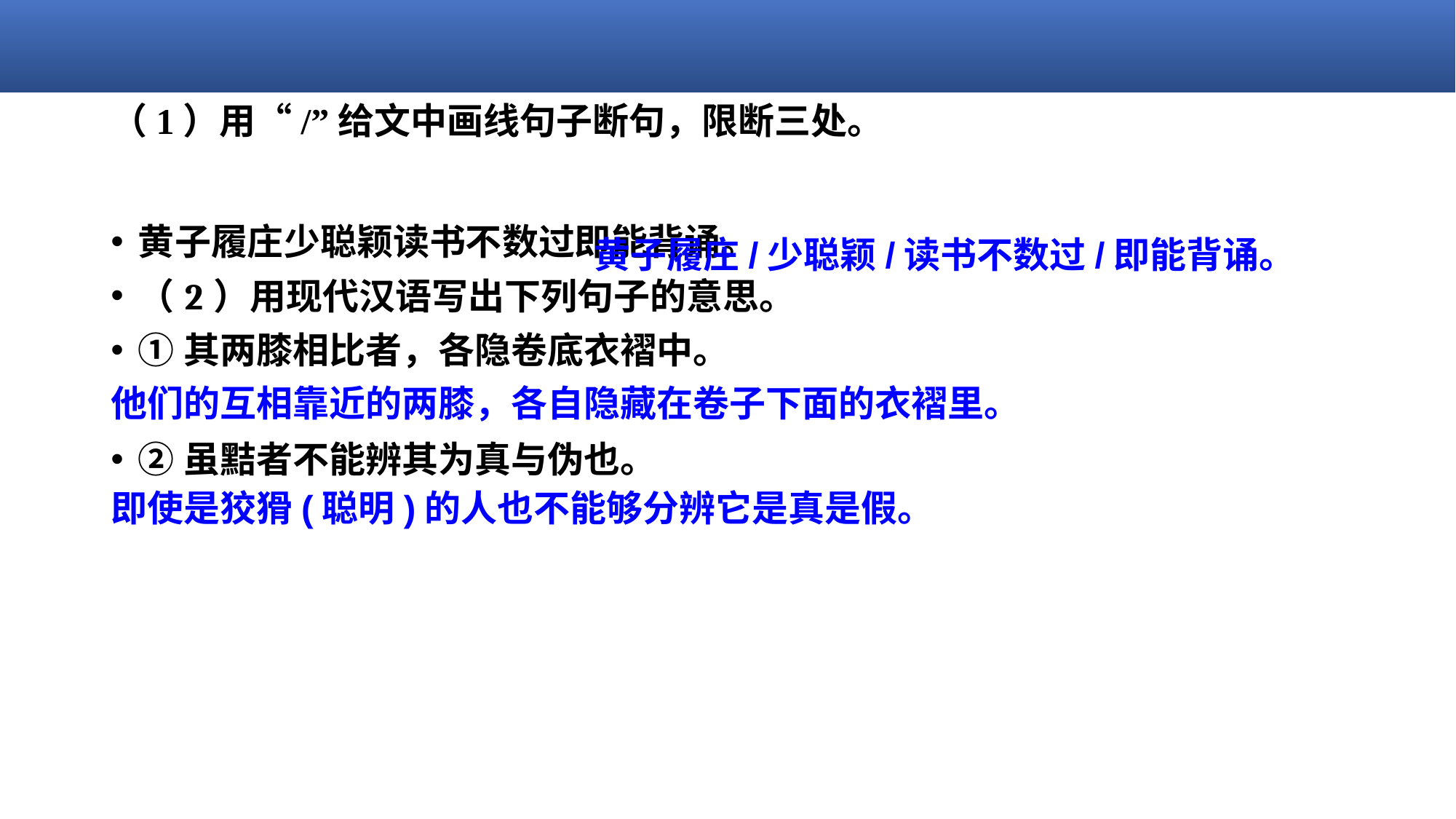

# （1）用“/”给文中画线句子断句，限断三处。
黄子履庄少聪颖读书不数过即能背诵。
（2）用现代汉语写出下列句子的意思。
①其两膝相比者，各隐卷底衣褶中。

②虽黠者不能辨其为真与伪也。
                                                          黄子履庄/少聪颖/读书不数过/即能背诵。

他们的互相靠近的两膝，各自隐藏在卷子下面的衣褶里。

即使是狡猾(聪明)的人也不能够分辨它是真是假。